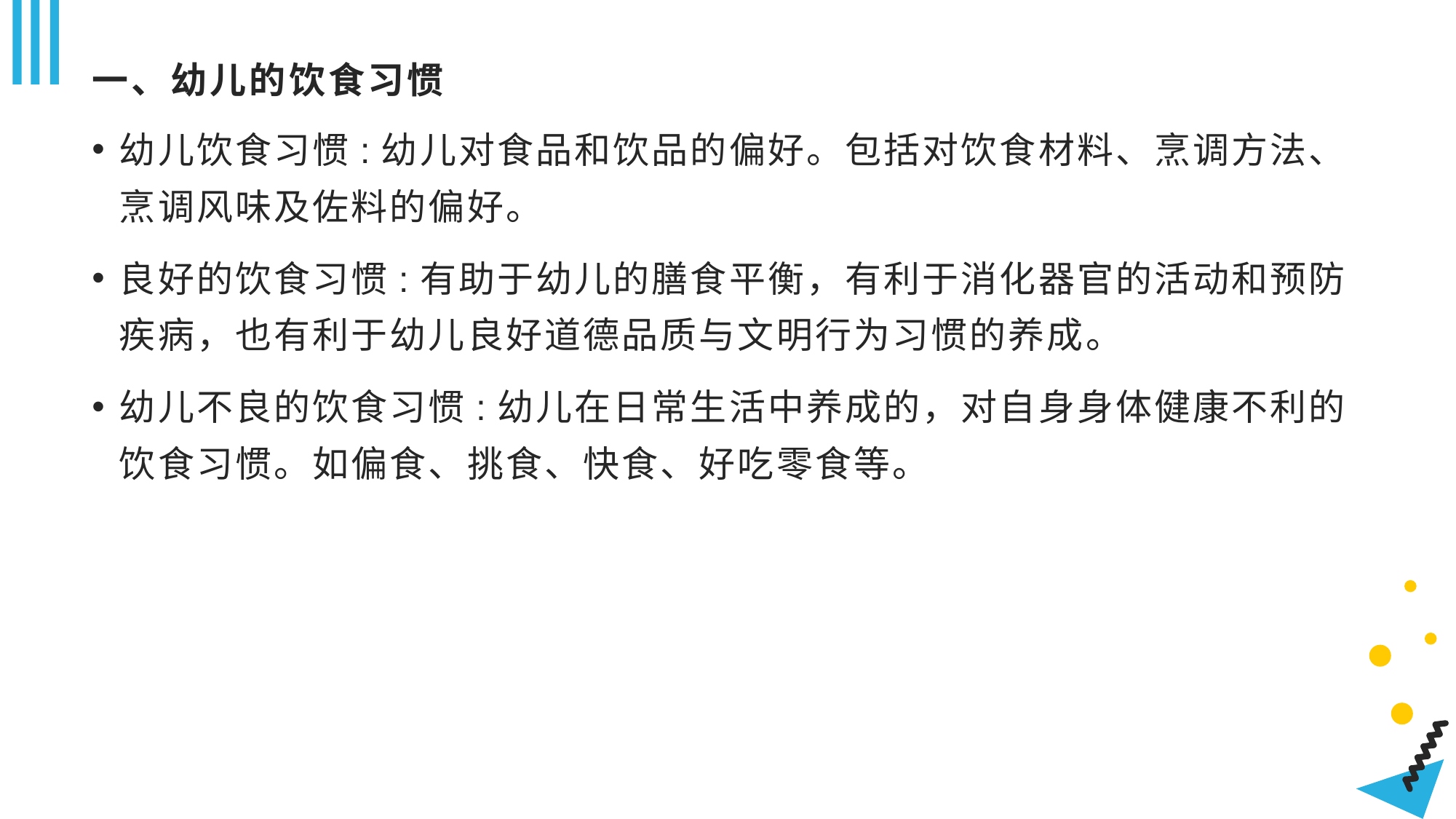

# 一、幼儿的饮食习惯
幼儿饮食习惯:幼儿对食品和饮品的偏好。包括对饮食材料、烹调方法、烹调风味及佐料的偏好。
良好的饮食习惯:有助于幼儿的膳食平衡，有利于消化器官的活动和预防疾病，也有利于幼儿良好道德品质与文明行为习惯的养成。
幼儿不良的饮食习惯:幼儿在日常生活中养成的，对自身身体健康不利的饮食习惯。如偏食、挑食、快食、好吃零食等。